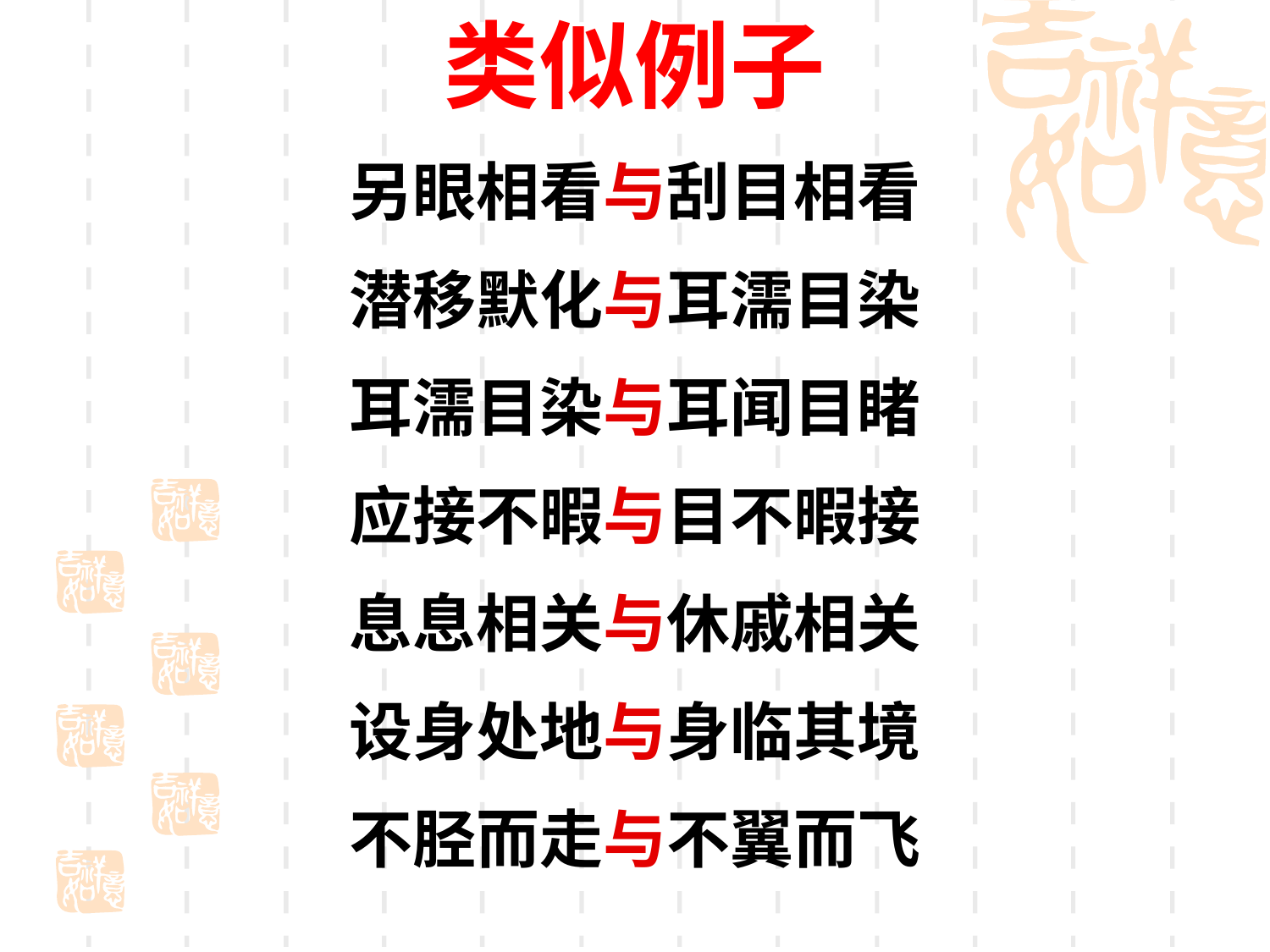

类似例子
另眼相看与刮目相看
潜移默化与耳濡目染
耳濡目染与耳闻目睹
应接不暇与目不暇接
息息相关与休戚相关
设身处地与身临其境
不胫而走与不翼而飞